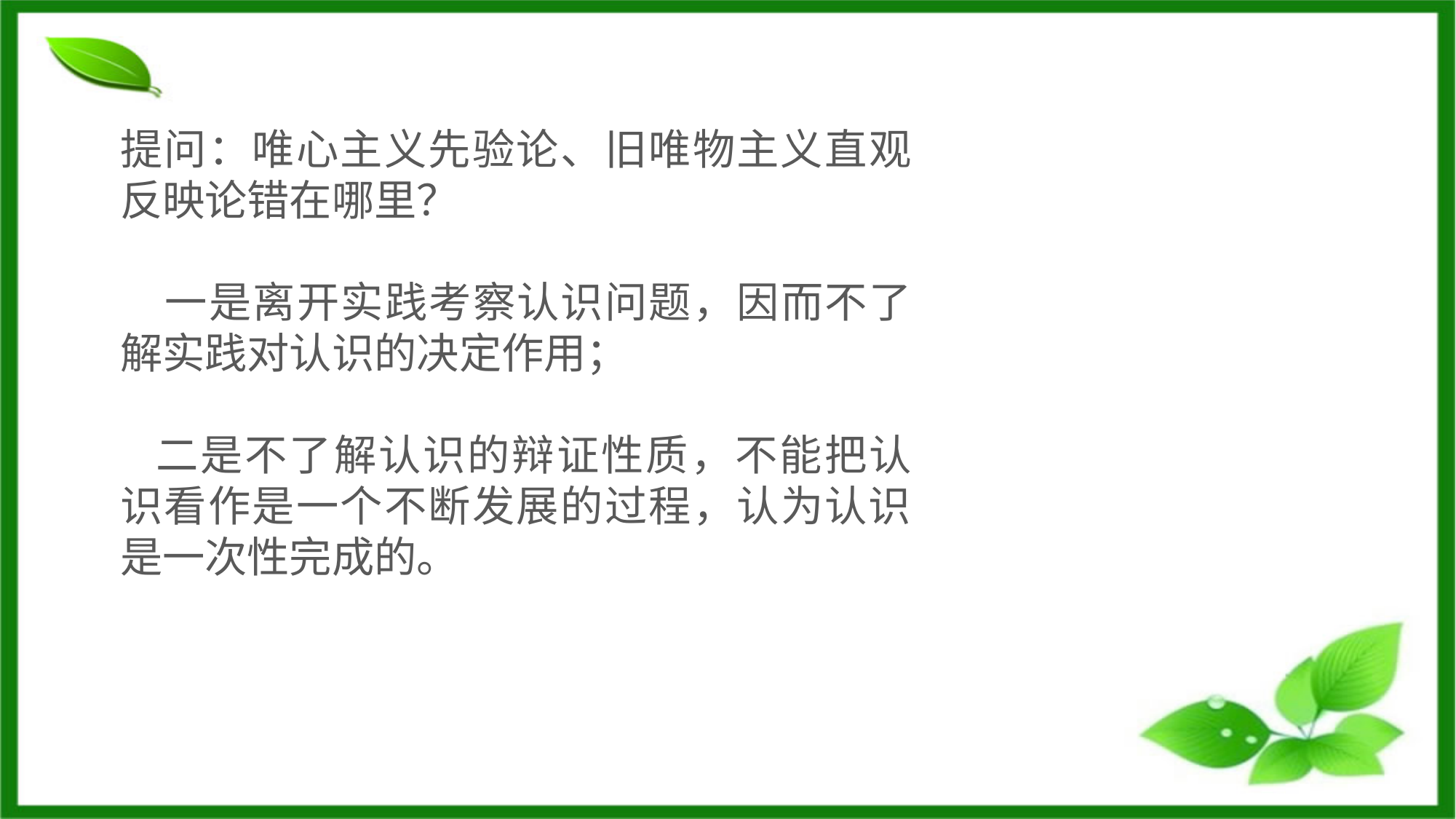

提问：唯心主义先验论、旧唯物主义直观反映论错在哪里？

   一是离开实践考察认识问题，因而不了解实践对认识的决定作用；

  二是不了解认识的辩证性质，不能把认识看作是一个不断发展的过程，认为认识是一次性完成的。